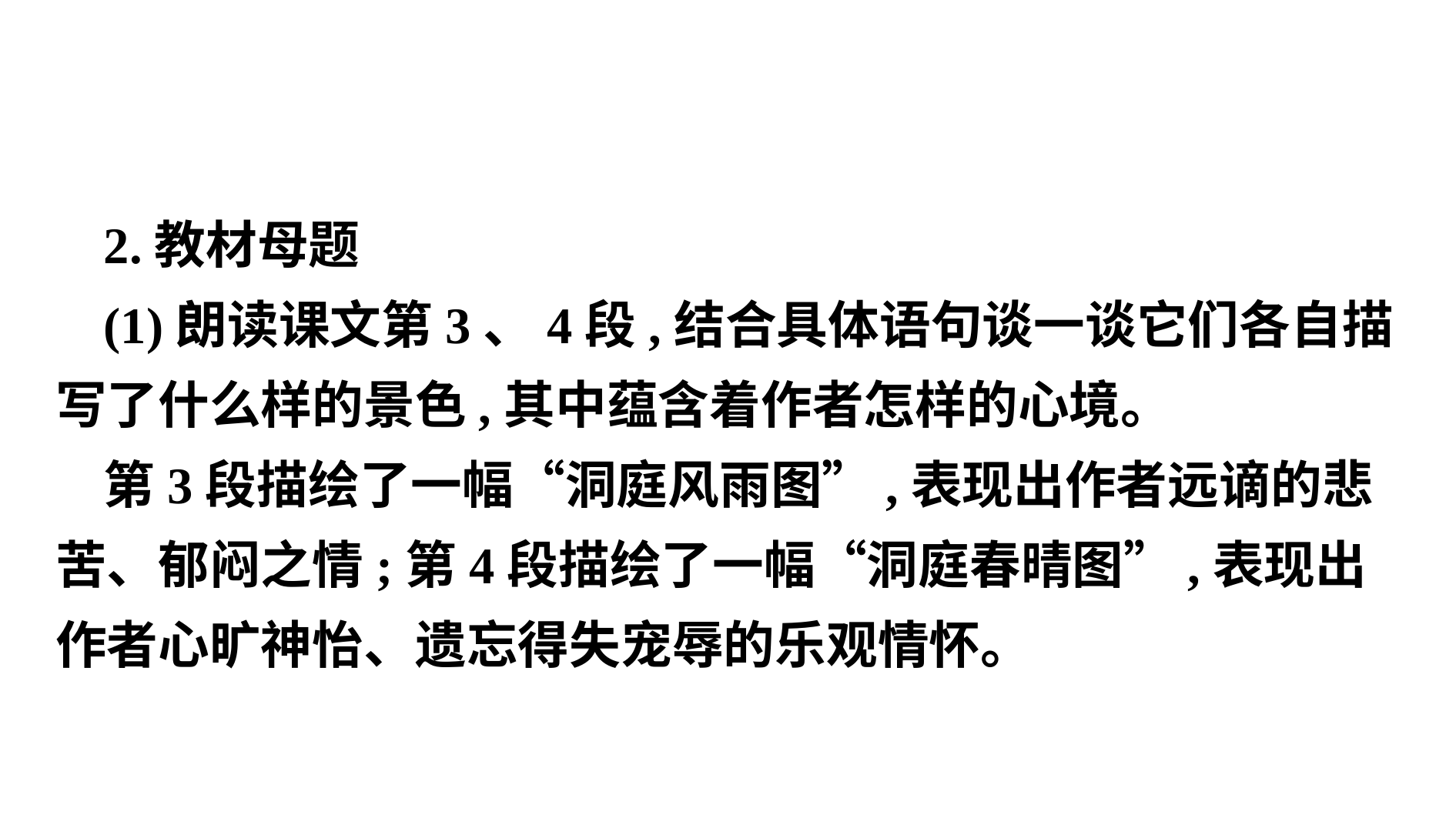

2.教材母题
(1)朗读课文第3、4段,结合具体语句谈一谈它们各自描写了什么样的景色,其中蕴含着作者怎样的心境。
第3段描绘了一幅“洞庭风雨图”,表现出作者远谪的悲苦、郁闷之情;第4段描绘了一幅“洞庭春晴图”,表现出作者心旷神怡、遗忘得失宠辱的乐观情怀。